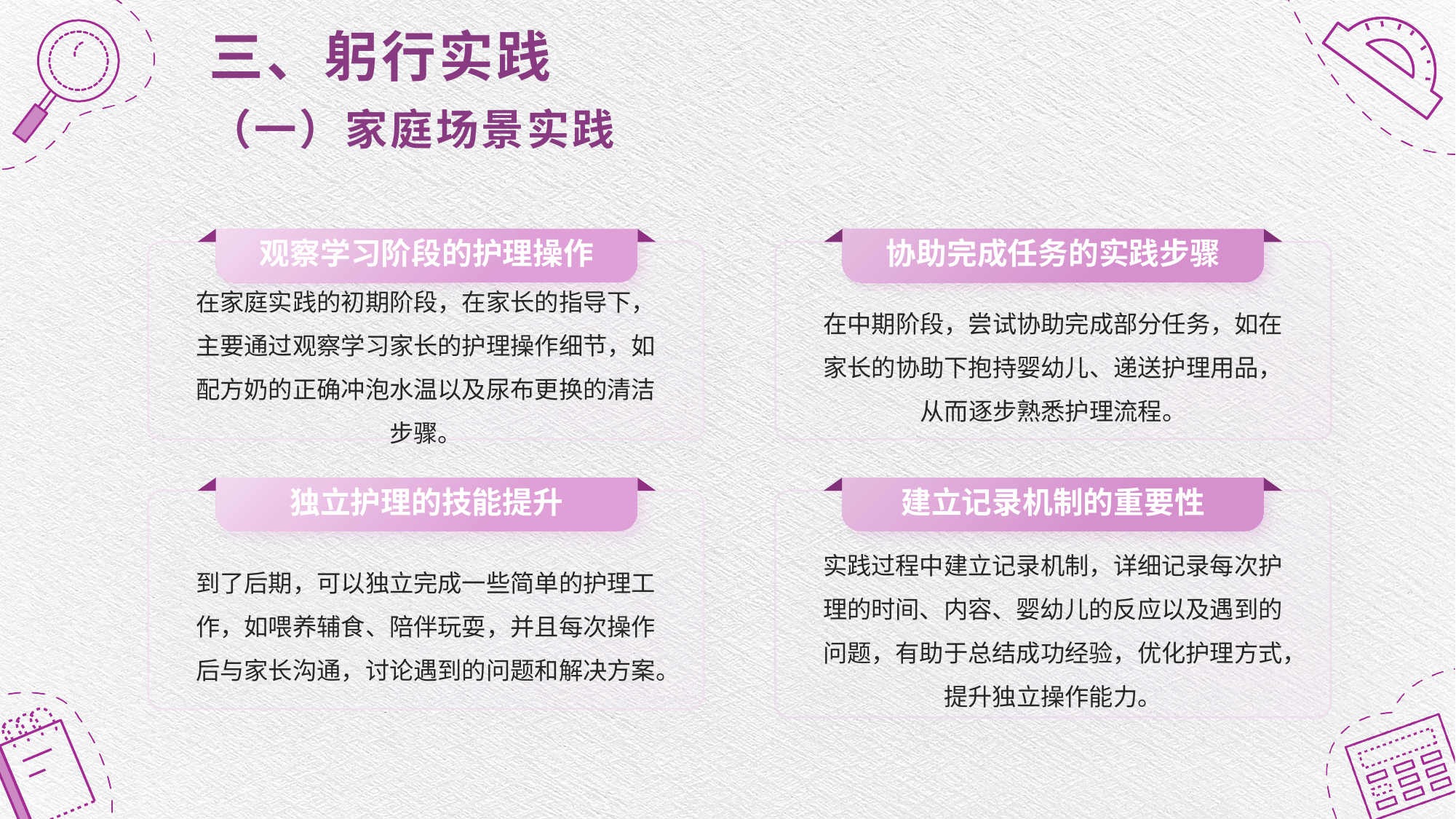

三、躬行实践
（一）家庭场景实践

观察学习阶段的护理操作

协助完成任务的实践步骤

在家庭实践的初期阶段，在家长的指导下，主要通过观察学习家长的护理操作细节，如配方奶的正确冲泡水温以及尿布更换的清洁步骤。

在中期阶段，尝试协助完成部分任务，如在家长的协助下抱持婴幼儿、递送护理用品，从而逐步熟悉护理流程。

独立护理的技能提升

建立记录机制的重要性

到了后期，可以独立完成一些简单的护理工作，如喂养辅食、陪伴玩耍，并且每次操作后与家长沟通，讨论遇到的问题和解决方案。
实践过程中建立记录机制，详细记录每次护理的时间、内容、婴幼儿的反应以及遇到的问题，有助于总结成功经验，优化护理方式，提升独立操作能力。